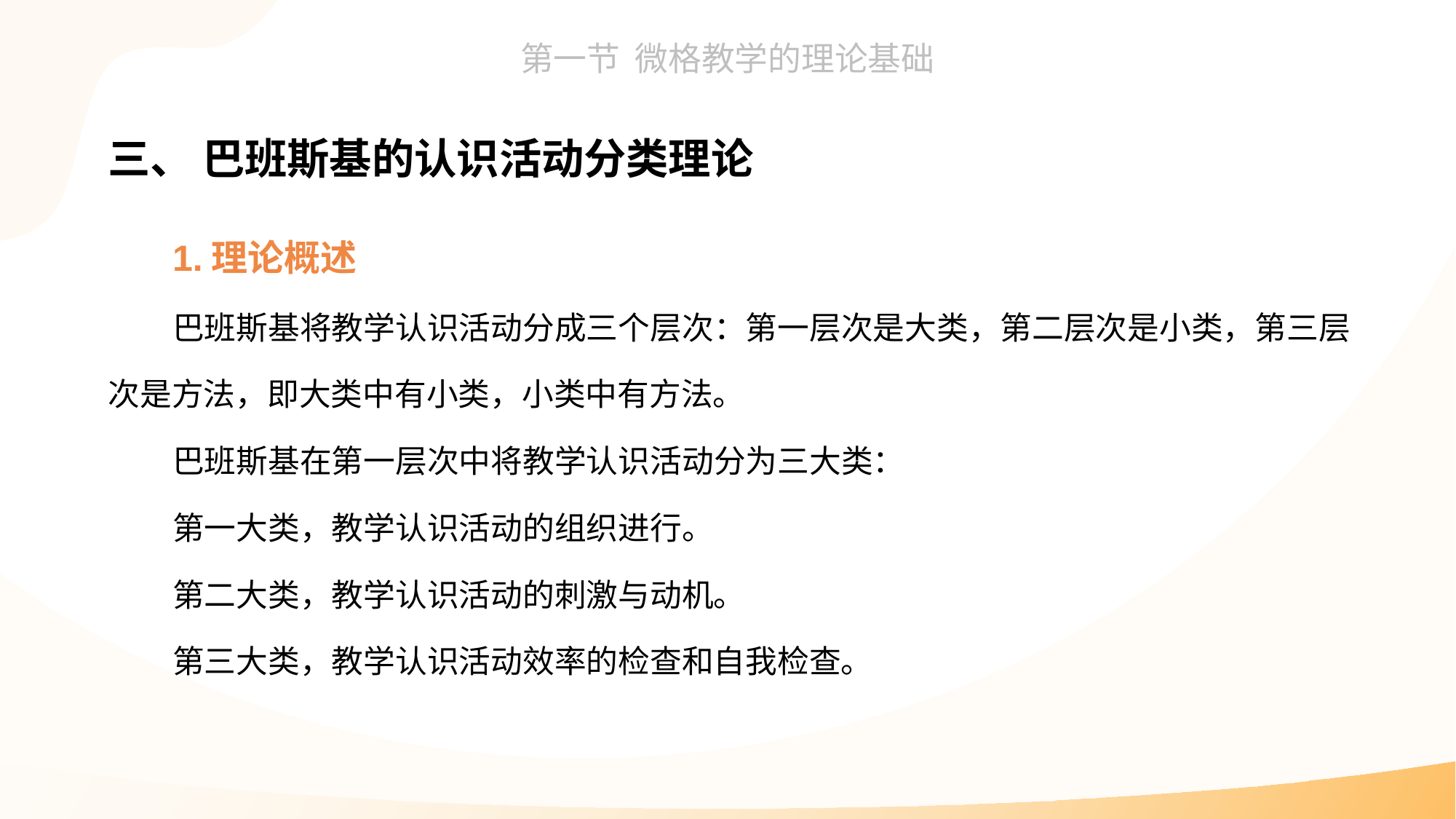

三、 巴班斯基的认识活动分类理论
1.理论概述
巴班斯基将教学认识活动分成三个层次：第一层次是大类，第二层次是小类，第三层次是方法，即大类中有小类，小类中有方法。
巴班斯基在第一层次中将教学认识活动分为三大类：
第一大类，教学认识活动的组织进行。
第二大类，教学认识活动的刺激与动机。
第三大类，教学认识活动效率的检查和自我检查。